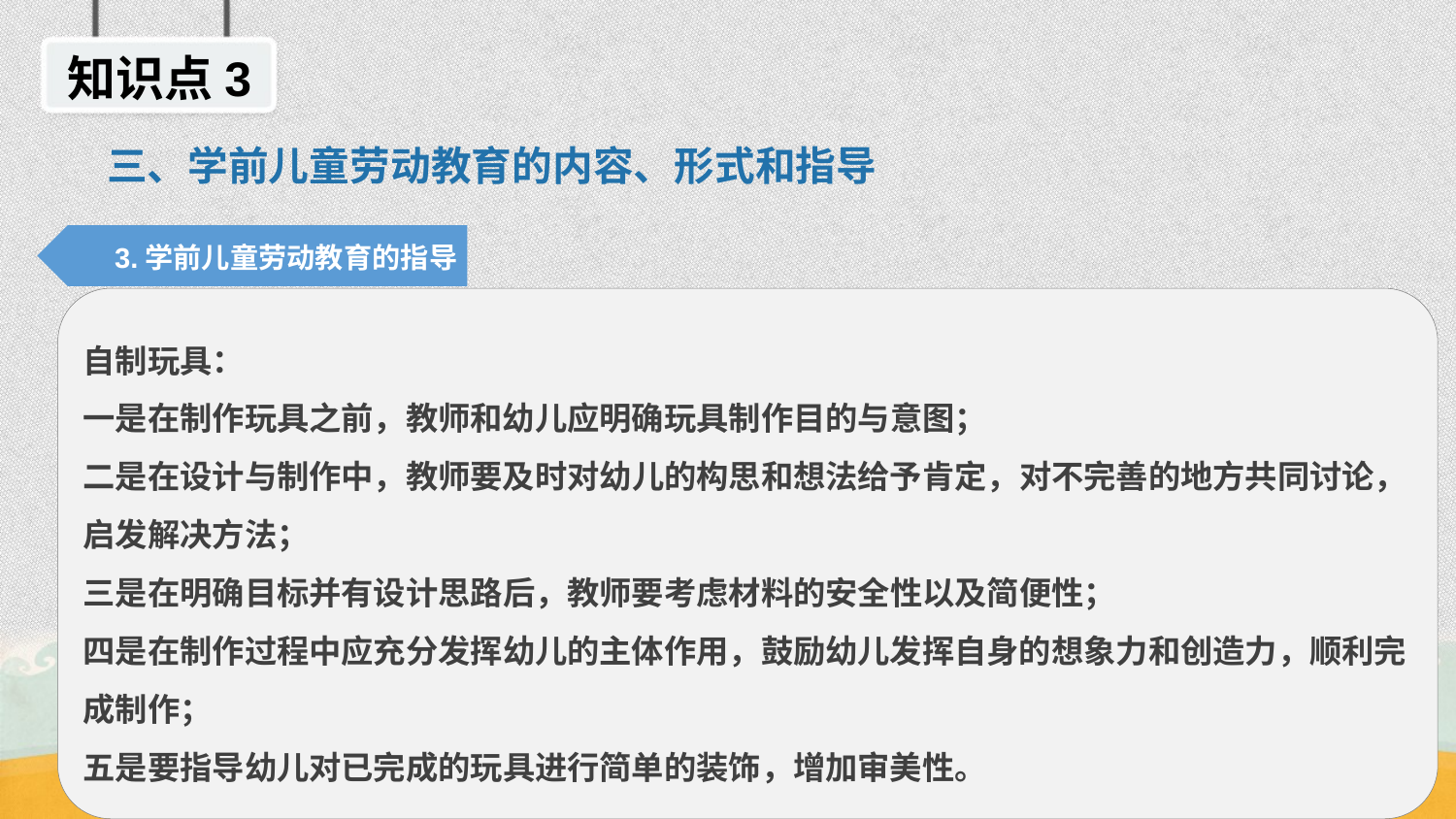

知识点3
三、学前儿童劳动教育的内容、形式和指导

3.学前儿童劳动教育的指导
自制玩具：
一是在制作玩具之前，教师和幼儿应明确玩具制作目的与意图；
二是在设计与制作中，教师要及时对幼儿的构思和想法给予肯定，对不完善的地方共同讨论，启发解决方法；
三是在明确目标并有设计思路后，教师要考虑材料的安全性以及简便性；
四是在制作过程中应充分发挥幼儿的主体作用，鼓励幼儿发挥自身的想象力和创造力，顺利完成制作；
五是要指导幼儿对已完成的玩具进行简单的装饰，增加审美性。